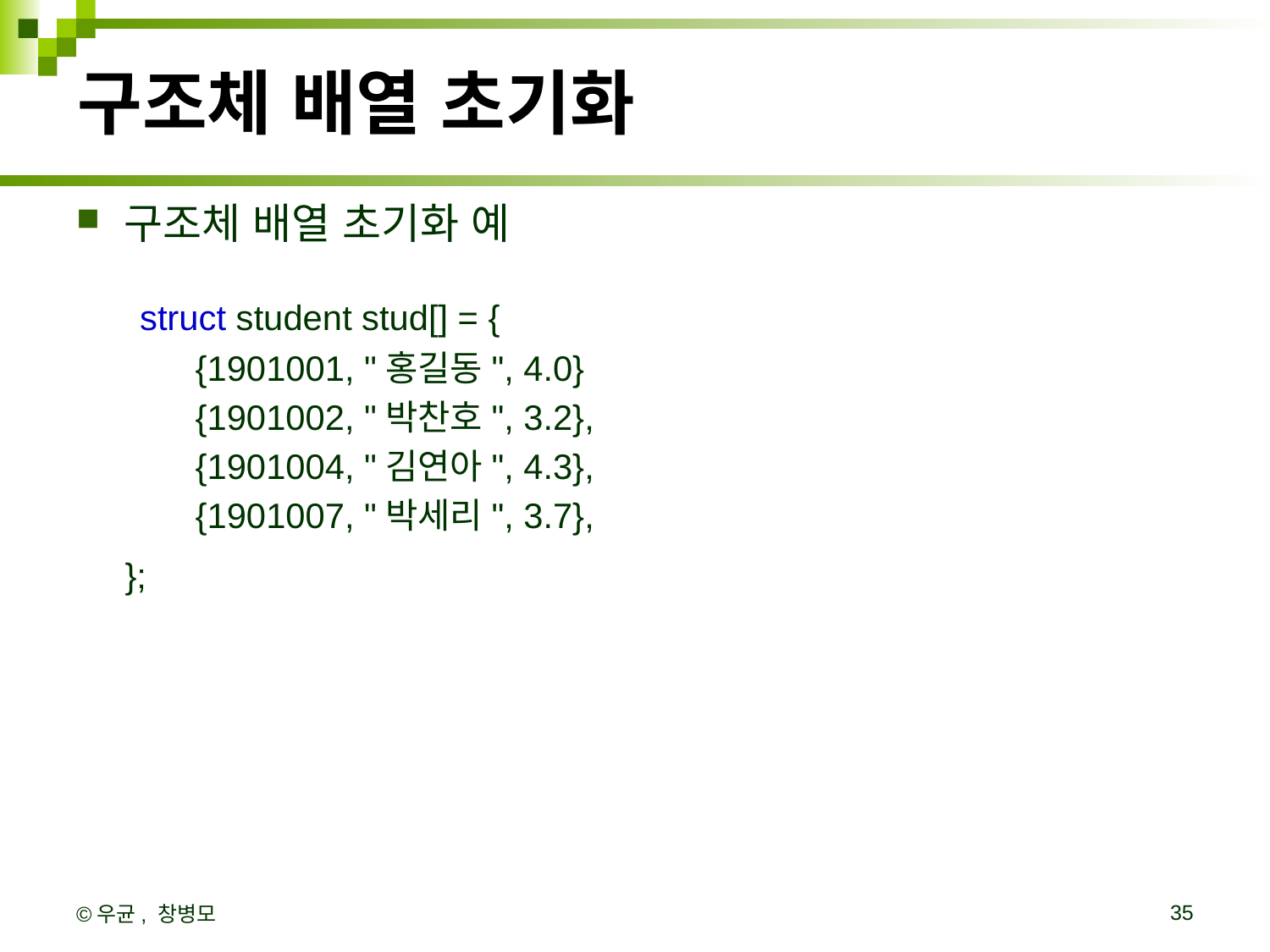

# 구조체 배열 초기화
구조체 배열 초기화 예

struct student stud[] = {
{1901001, "홍길동", 4.0}
{1901002, "박찬호", 3.2},
{1901004, "김연아", 4.3},
{1901007, "박세리", 3.7},
     };

©우균, 창병모
35